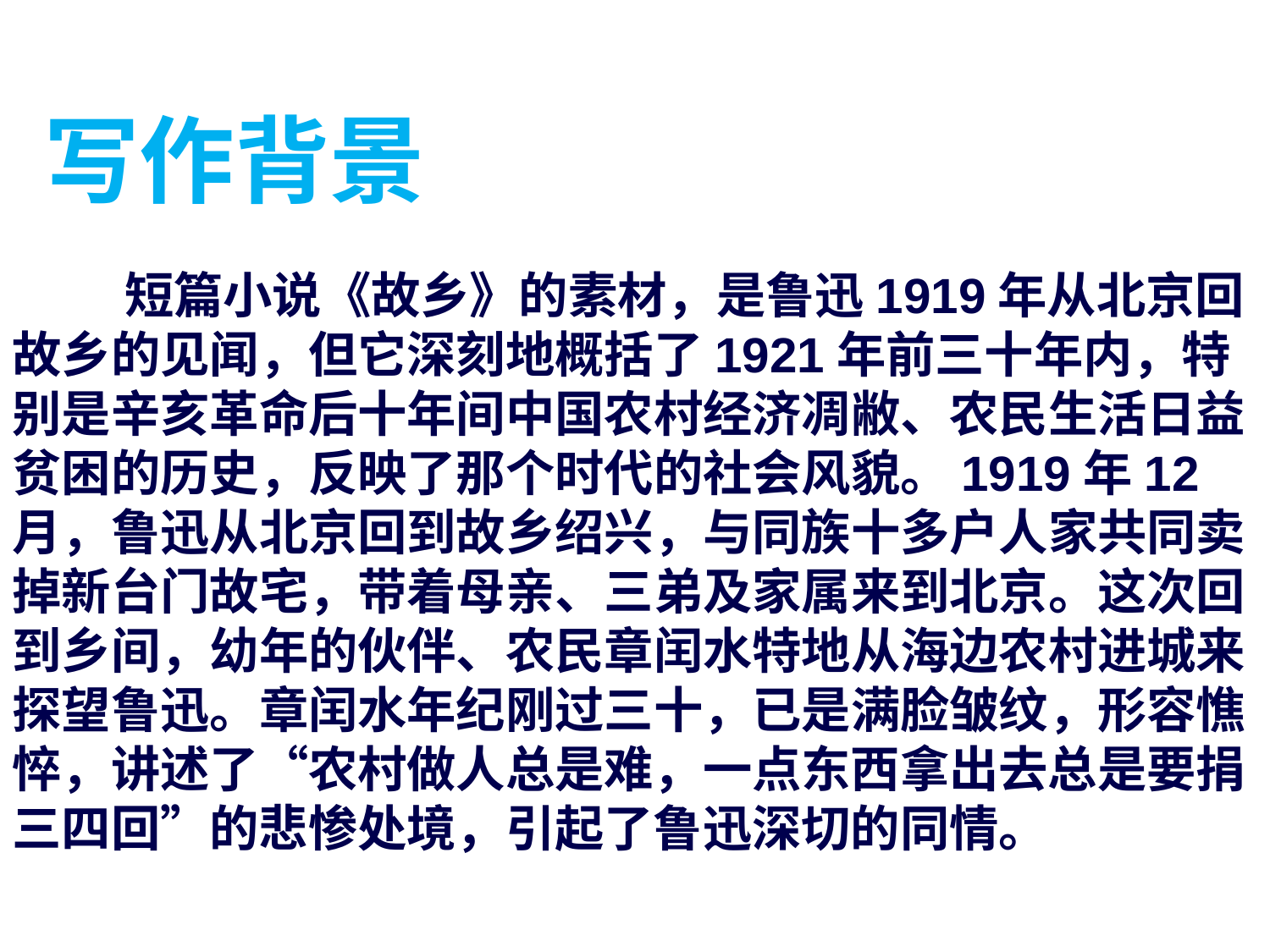

写作背景
     短篇小说《故乡》的素材，是鲁迅1919年从北京回故乡的见闻，但它深刻地概括了1921年前三十年内，特别是辛亥革命后十年间中国农村经济凋敝、农民生活日益贫困的历史，反映了那个时代的社会风貌。1919年12月，鲁迅从北京回到故乡绍兴，与同族十多户人家共同卖掉新台门故宅，带着母亲、三弟及家属来到北京。这次回到乡间，幼年的伙伴、农民章闰水特地从海边农村进城来探望鲁迅。章闰水年纪刚过三十，已是满脸皱纹，形容憔悴，讲述了“农村做人总是难，一点东西拿出去总是要捐三四回”的悲惨处境，引起了鲁迅深切的同情。